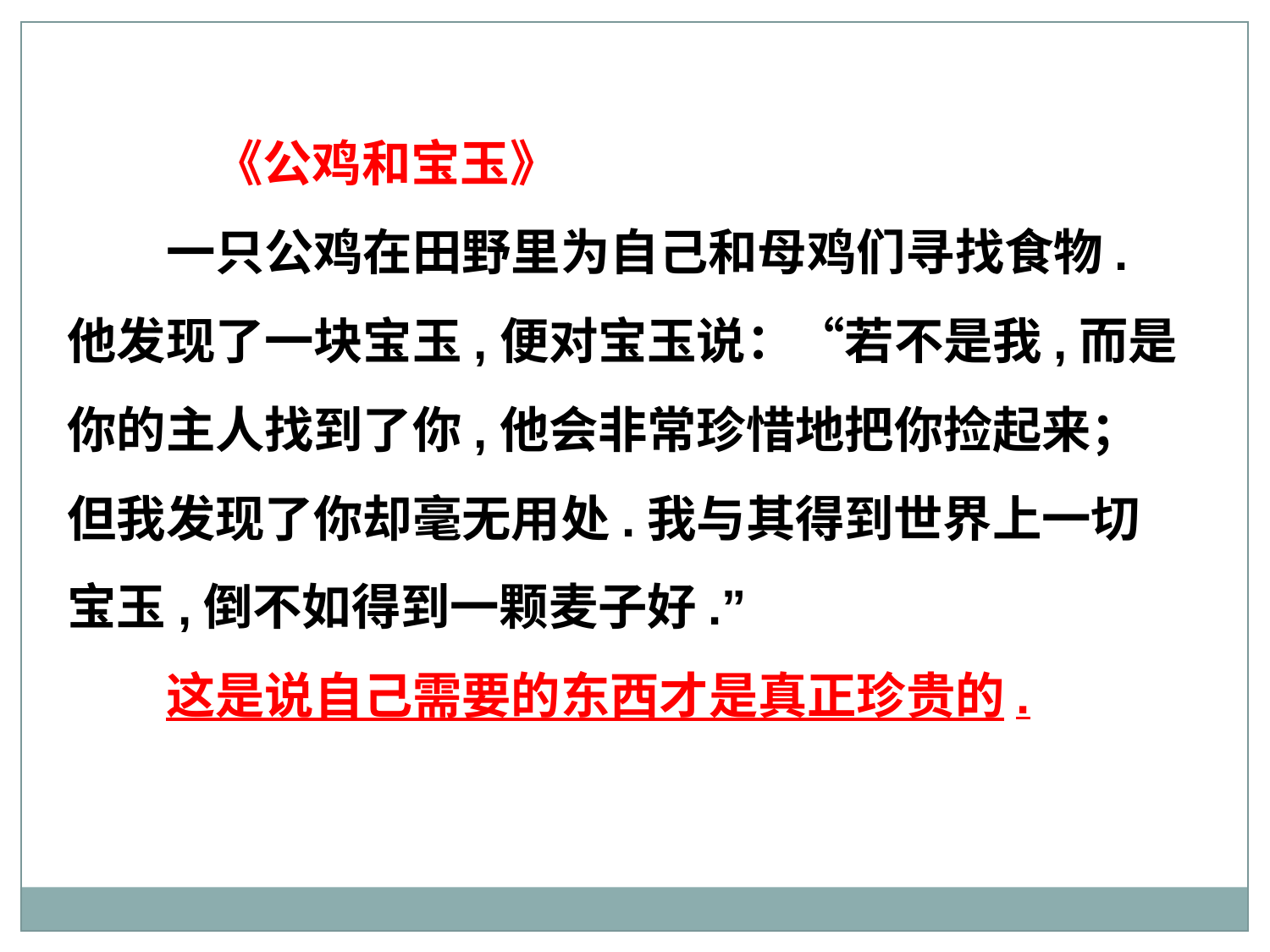

《公鸡和宝玉》
　　一只公鸡在田野里为自己和母鸡们寻找食物.他发现了一块宝玉,便对宝玉说：“若不是我,而是你的主人找到了你,他会非常珍惜地把你捡起来；但我发现了你却毫无用处.我与其得到世界上一切宝玉,倒不如得到一颗麦子好.”
　　这是说自己需要的东西才是真正珍贵的.